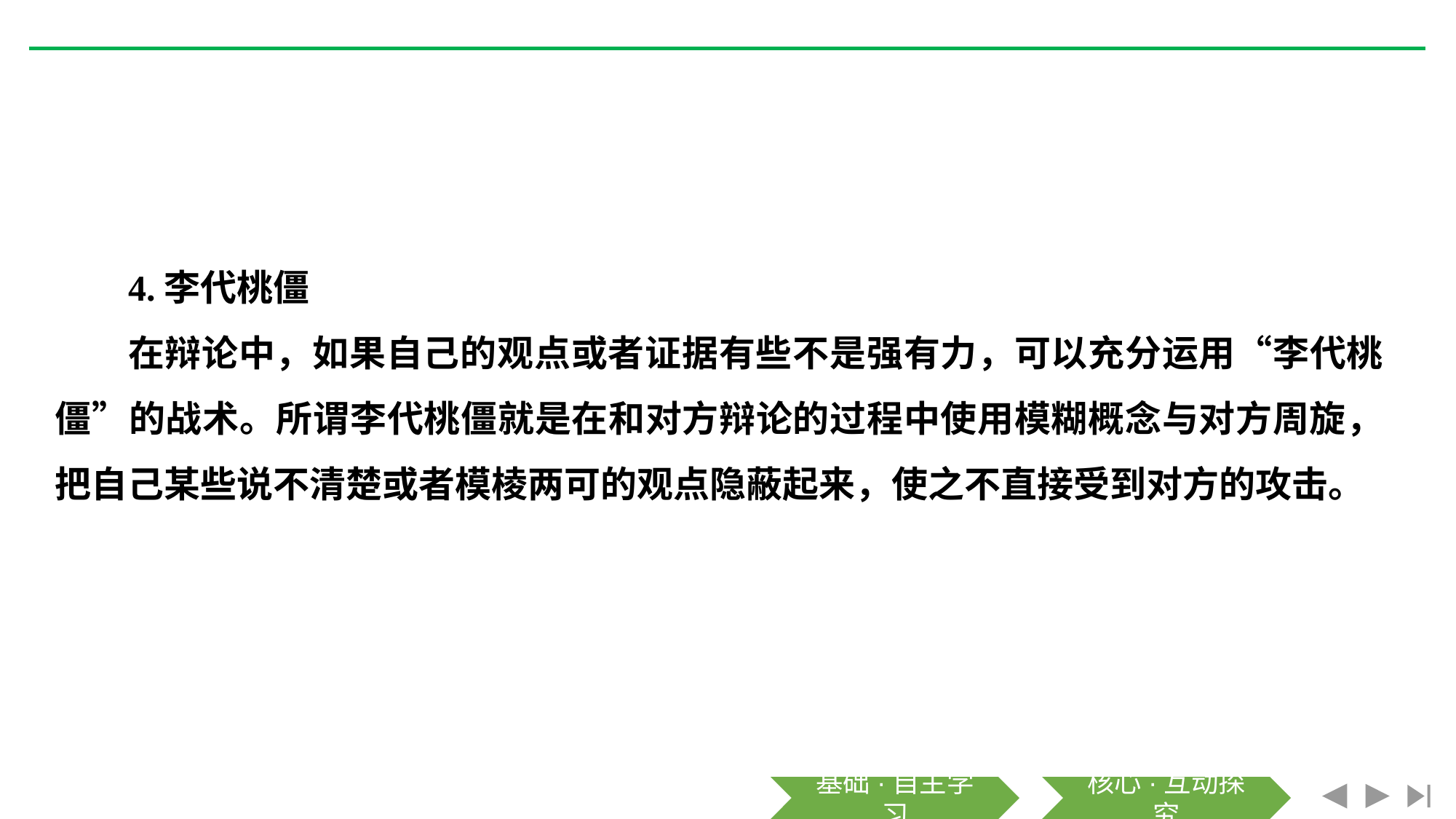

4.李代桃僵
在辩论中，如果自己的观点或者证据有些不是强有力，可以充分运用“李代桃僵”的战术。所谓李代桃僵就是在和对方辩论的过程中使用模糊概念与对方周旋，把自己某些说不清楚或者模棱两可的观点隐蔽起来，使之不直接受到对方的攻击。